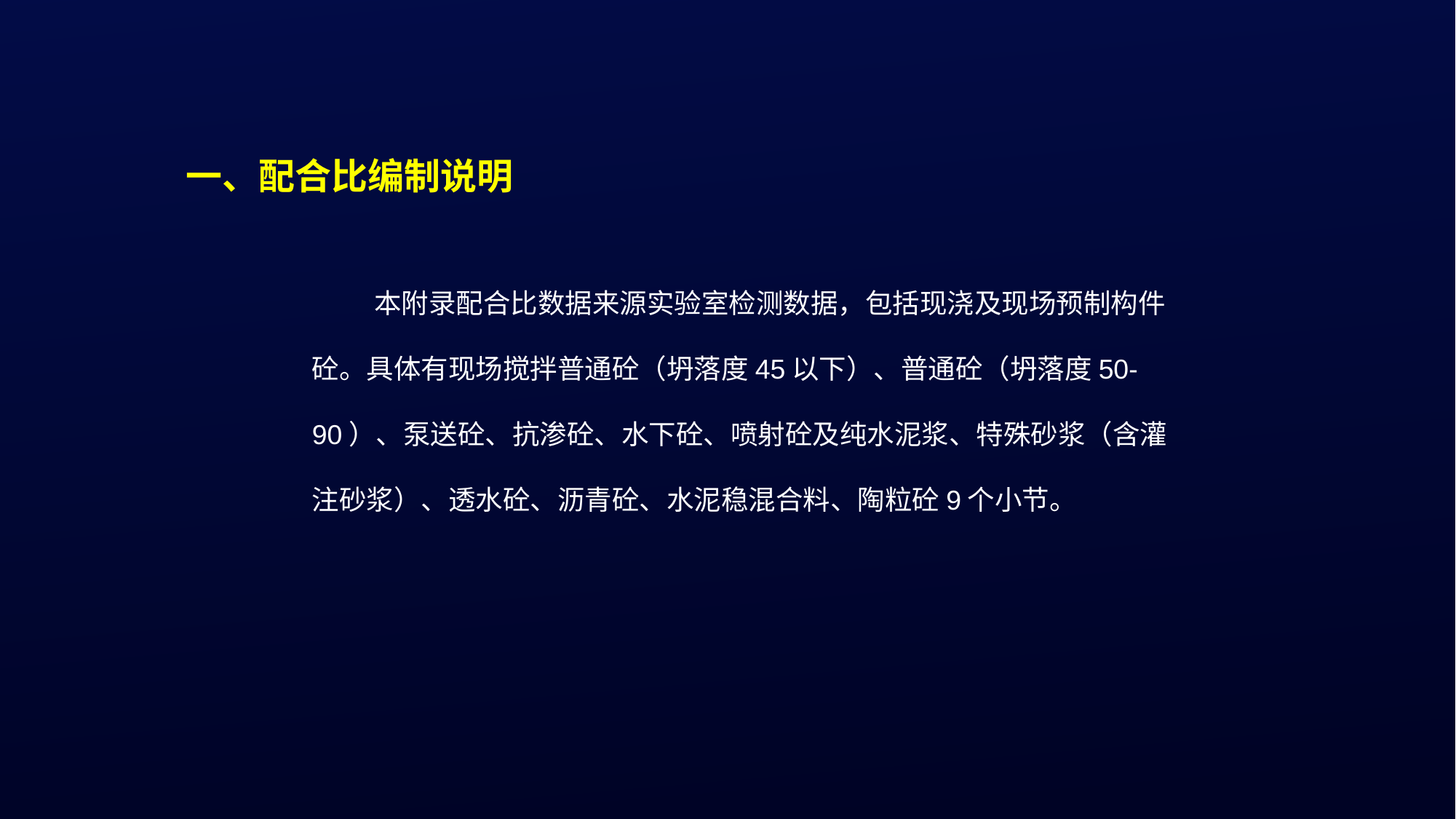

一、配合比编制说明
         本附录配合比数据来源实验室检测数据，包括现浇及现场预制构件砼。具体有现场搅拌普通砼（坍落度45以下）、普通砼（坍落度50-90）、泵送砼、抗渗砼、水下砼、喷射砼及纯水泥浆、特殊砂浆（含灌注砂浆）、透水砼、沥青砼、水泥稳混合料、陶粒砼9个小节。